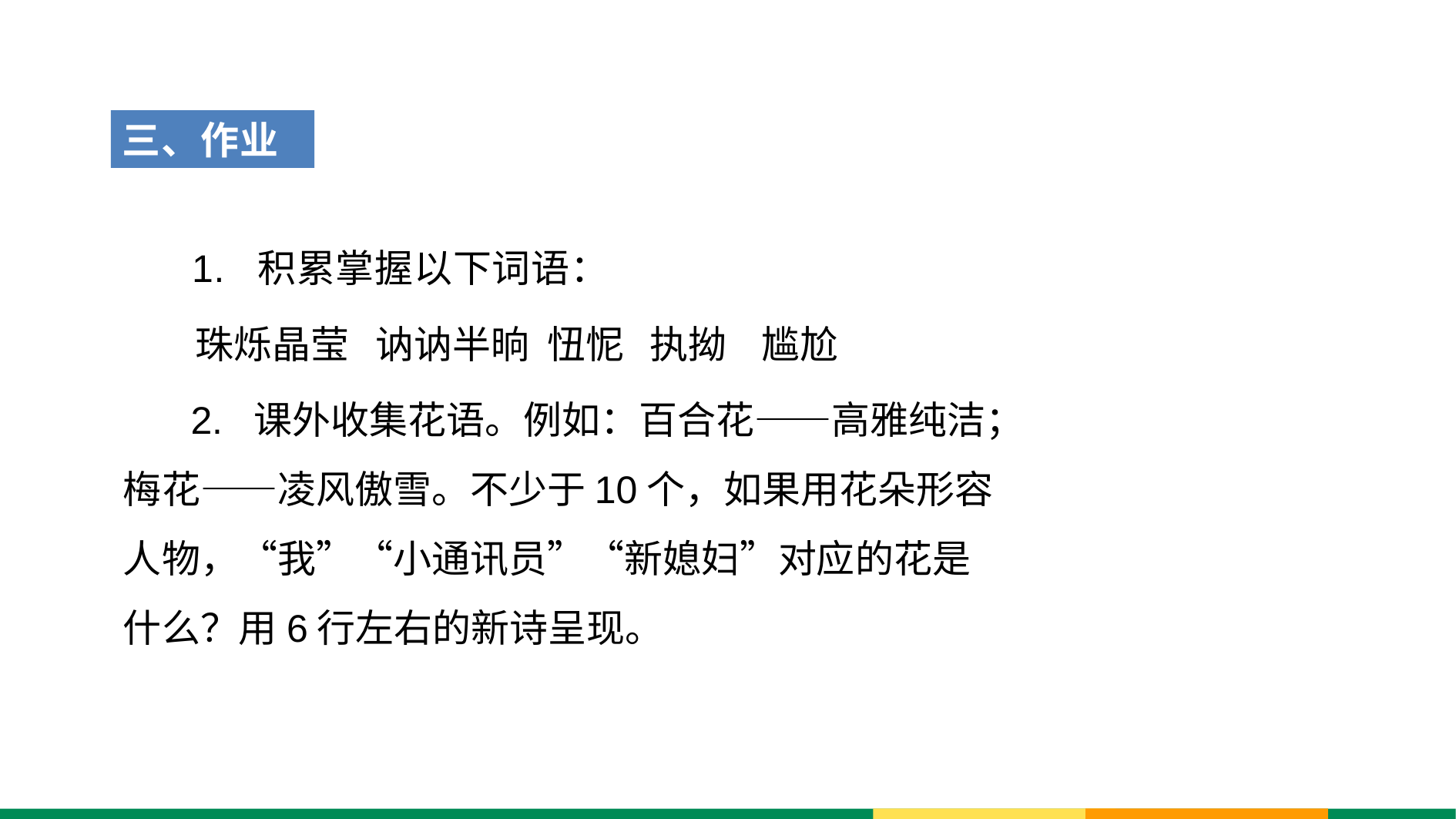

三、作业
  1.  积累掌握以下词语：
  珠烁晶莹   讷讷半晌  忸怩   执拗    尴尬
  2.  课外收集花语。例如：百合花——高雅纯洁；梅花——凌风傲雪。不少于10个，如果用花朵形容人物，“我”“小通讯员”“新媳妇”对应的花是什么？用6行左右的新诗呈现。